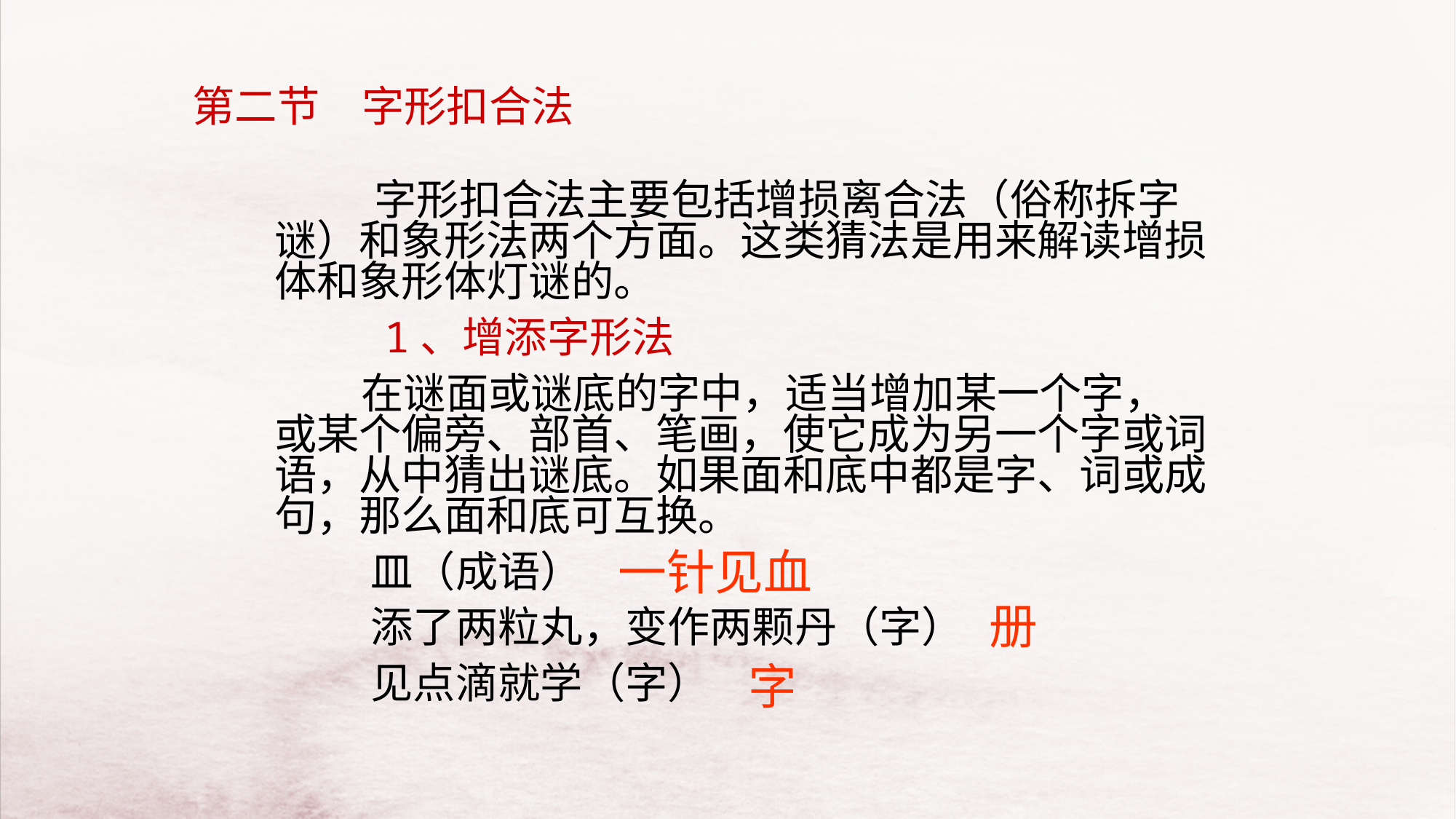

第二节　字形扣合法

　　　字形扣合法主要包括增损离合法（俗称拆字谜）和象形法两个方面。这类猜法是用来解读增损体和象形体灯谜的。
　　　1、增添字形法
           在谜面或谜底的字中，适当增加某一个字，或某个偏旁、部首、笔画，使它成为另一个字或词语，从中猜出谜底。如果面和底中都是字、词或成句，那么面和底可互换。
            皿（成语）
            添了两粒丸，变作两颗丹（字）
            见点滴就学（字）
一针见血
册

字